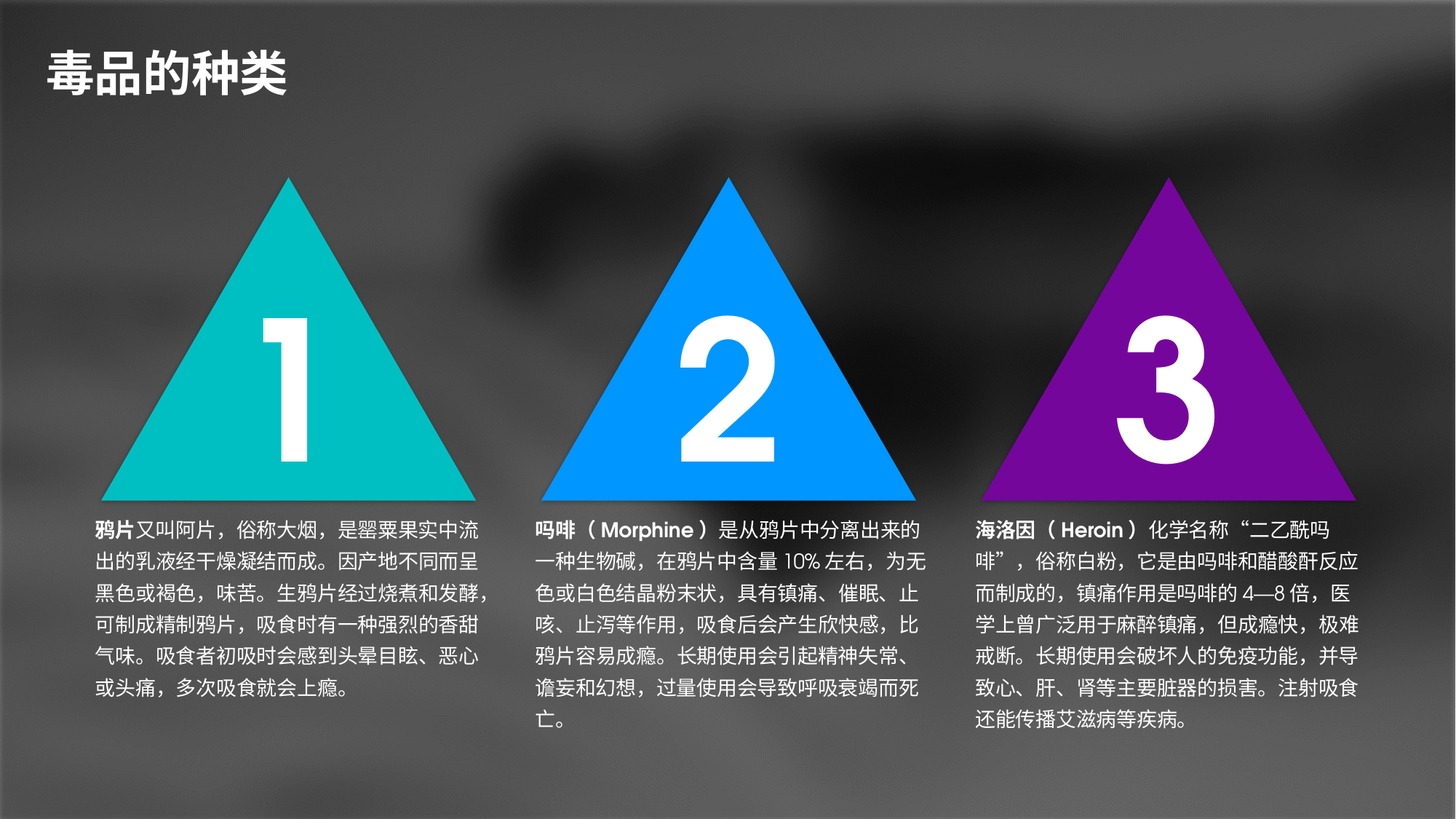

毒品的种类
1
鸦片又叫阿片，俗称大烟，是罂粟果实中流出的乳液经干燥凝结而成。因产地不同而呈黑色或褐色，味苦。生鸦片经过烧煮和发酵，可制成精制鸦片，吸食时有一种强烈的香甜气味。吸食者初吸时会感到头晕目眩、恶心或头痛，多次吸食就会上瘾。
2
吗啡（Morphine）是从鸦片中分离出来的一种生物碱，在鸦片中含量10%左右，为无色或白色结晶粉末状，具有镇痛、催眠、止咳、止泻等作用，吸食后会产生欣快感，比鸦片容易成瘾。长期使用会引起精神失常、谵妄和幻想，过量使用会导致呼吸衰竭而死亡。
3
海洛因（Heroin）化学名称“二乙酰吗啡”，俗称白粉，它是由吗啡和醋酸酐反应而制成的，镇痛作用是吗啡的4—8倍，医学上曾广泛用于麻醉镇痛，但成瘾快，极难戒断。长期使用会破坏人的免疫功能，并导致心、肝、肾等主要脏器的损害。注射吸食还能传播艾滋病等疾病。